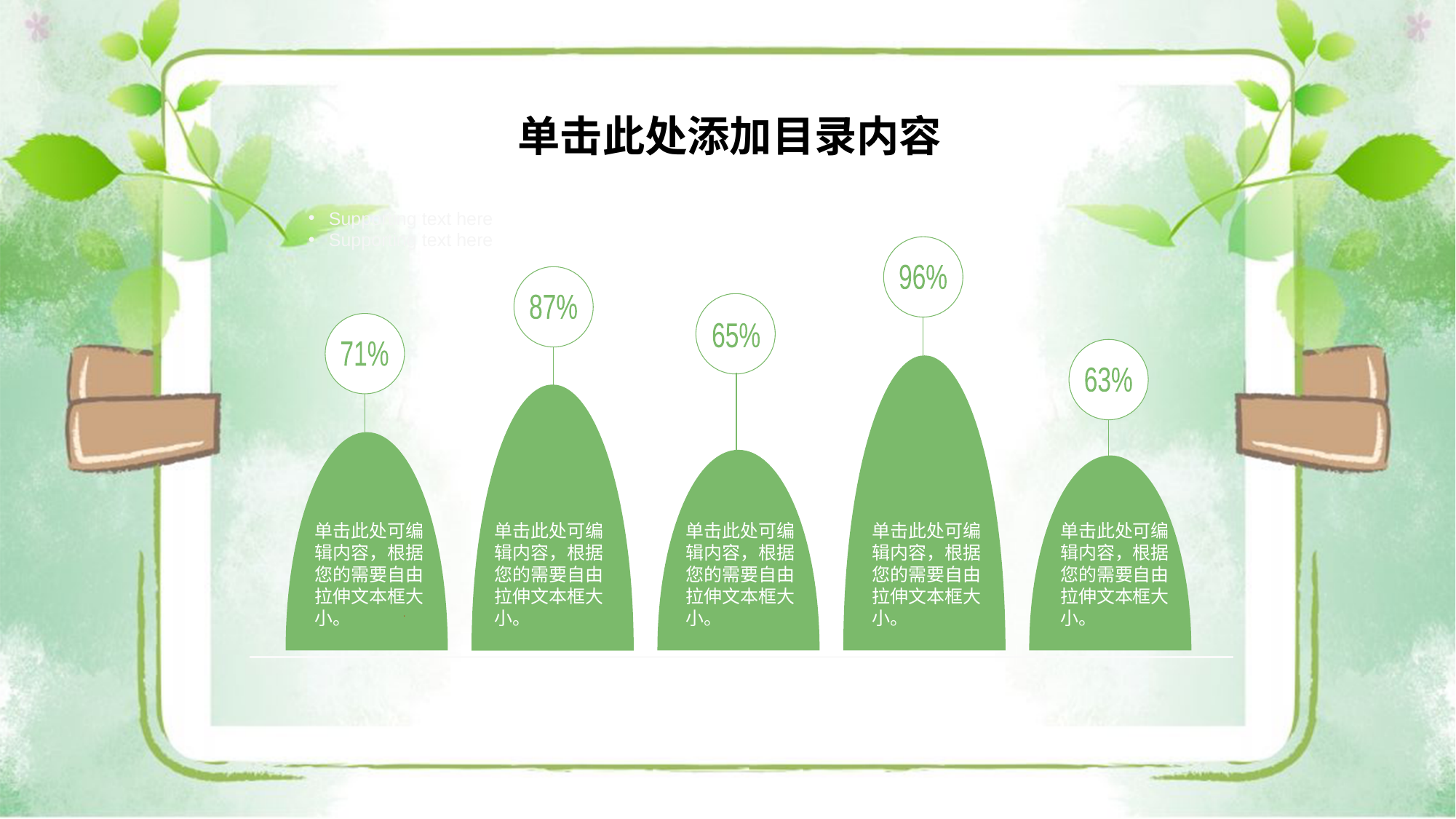

单击此处添加目录内容

Supporting text here
Supporting text here

96%

87%

65%

71%

63%

单击此处可编辑内容，根据您的需要自由拉伸文本框大小。

单击此处可编辑内容，根据您的需要自由拉伸文本框大小。

单击此处可编辑内容，根据您的需要自由拉伸文本框大小。

单击此处可编辑内容，根据您的需要自由拉伸文本框大小。

单击此处可编辑内容，根据您的需要自由拉伸文本框大小。